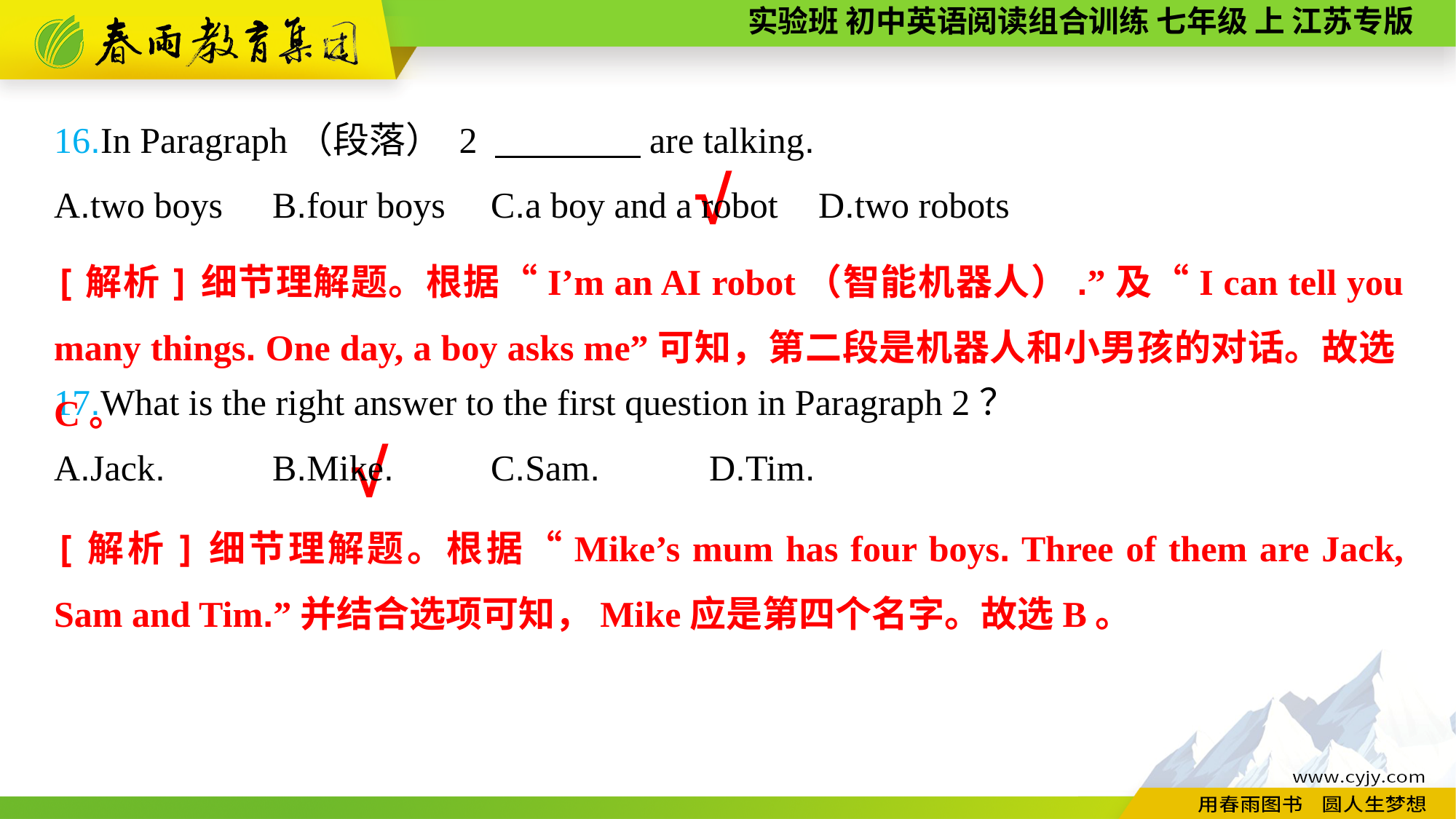

16.In Paragraph（段落） 2 　　　　are talking.
A.two boys	B.four boys	C.a boy and a robot	D.two robots

17.What is the right answer to the first question in Paragraph 2？
A.Jack.	B.Mike.	C.Sam.	D.Tim.
√
[解析]细节理解题。根据“I’m an AI robot（智能机器人）.”及“I can tell you many things. One day, a boy asks me”可知，第二段是机器人和小男孩的对话。故选C。
√
[解析]细节理解题。根据“Mike’s mum has four boys. Three of them are Jack, Sam and Tim.”并结合选项可知，Mike应是第四个名字。故选B。